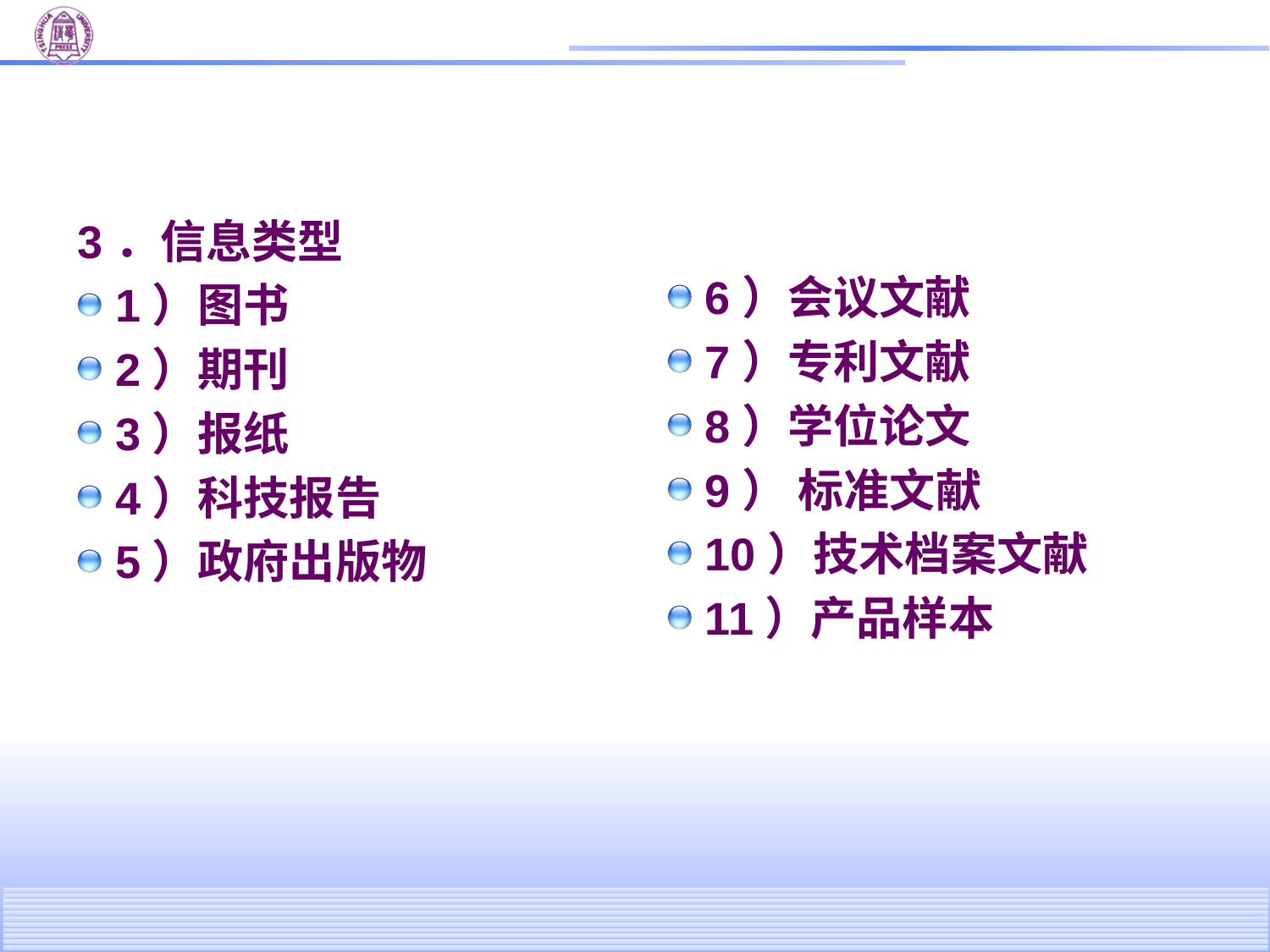

#

6）会议文献
7）专利文献
8）学位论文
9） 标准文献
10）技术档案文献
11）产品样本

3．信息类型
1）图书
2）期刊
3）报纸
4）科技报告
5）政府出版物